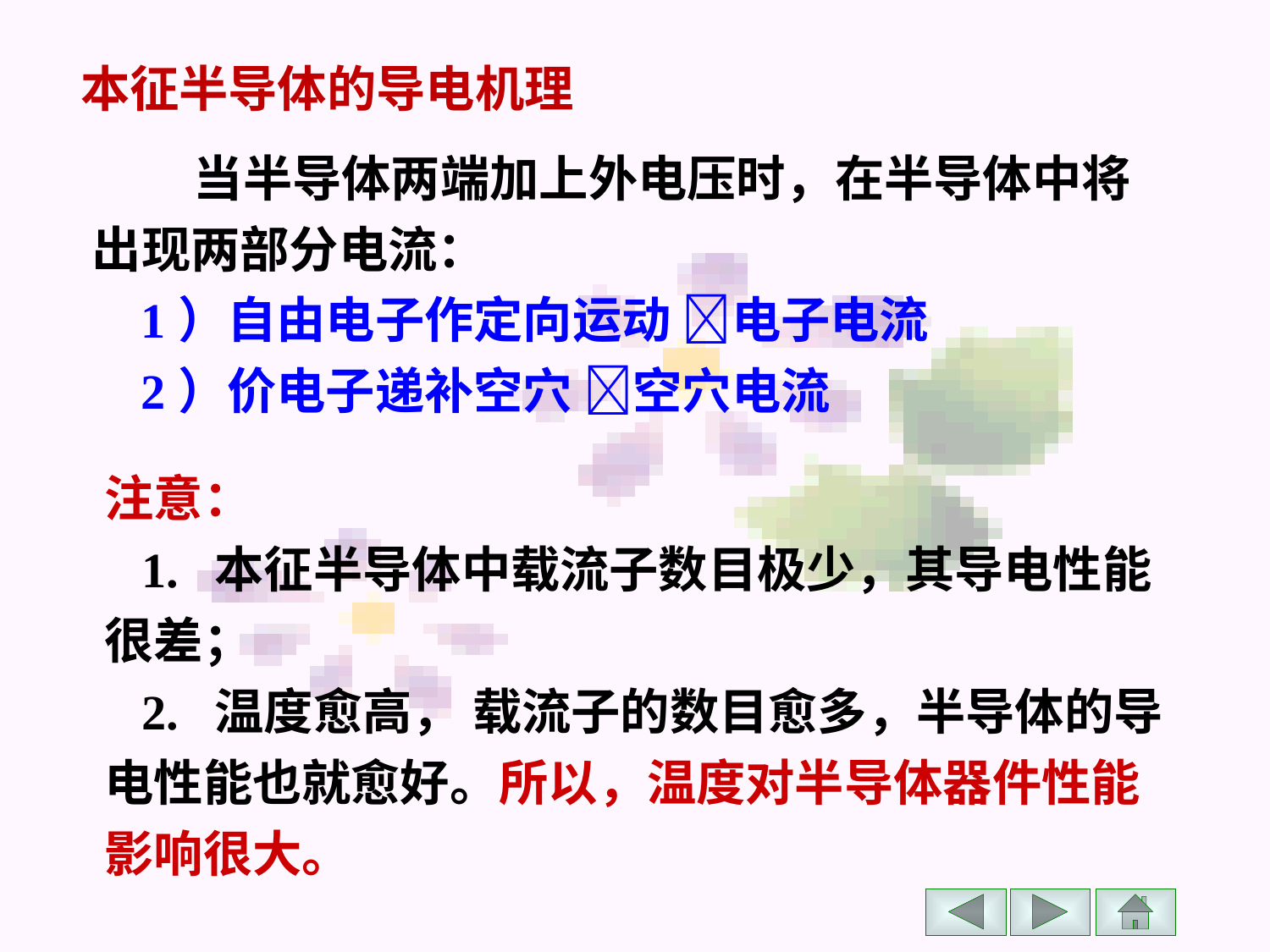

本征半导体的导电机理
        当半导体两端加上外电压时，在半导体中将出现两部分电流：
    1）自由电子作定向运动 →电子电流
    2）价电子递补空穴 →空穴电流
注意：
   1.  本征半导体中载流子数目极少，其导电性能很差；
   2.  温度愈高， 载流子的数目愈多，半导体的导电性能也就愈好。所以，温度对半导体器件性能影响很大。